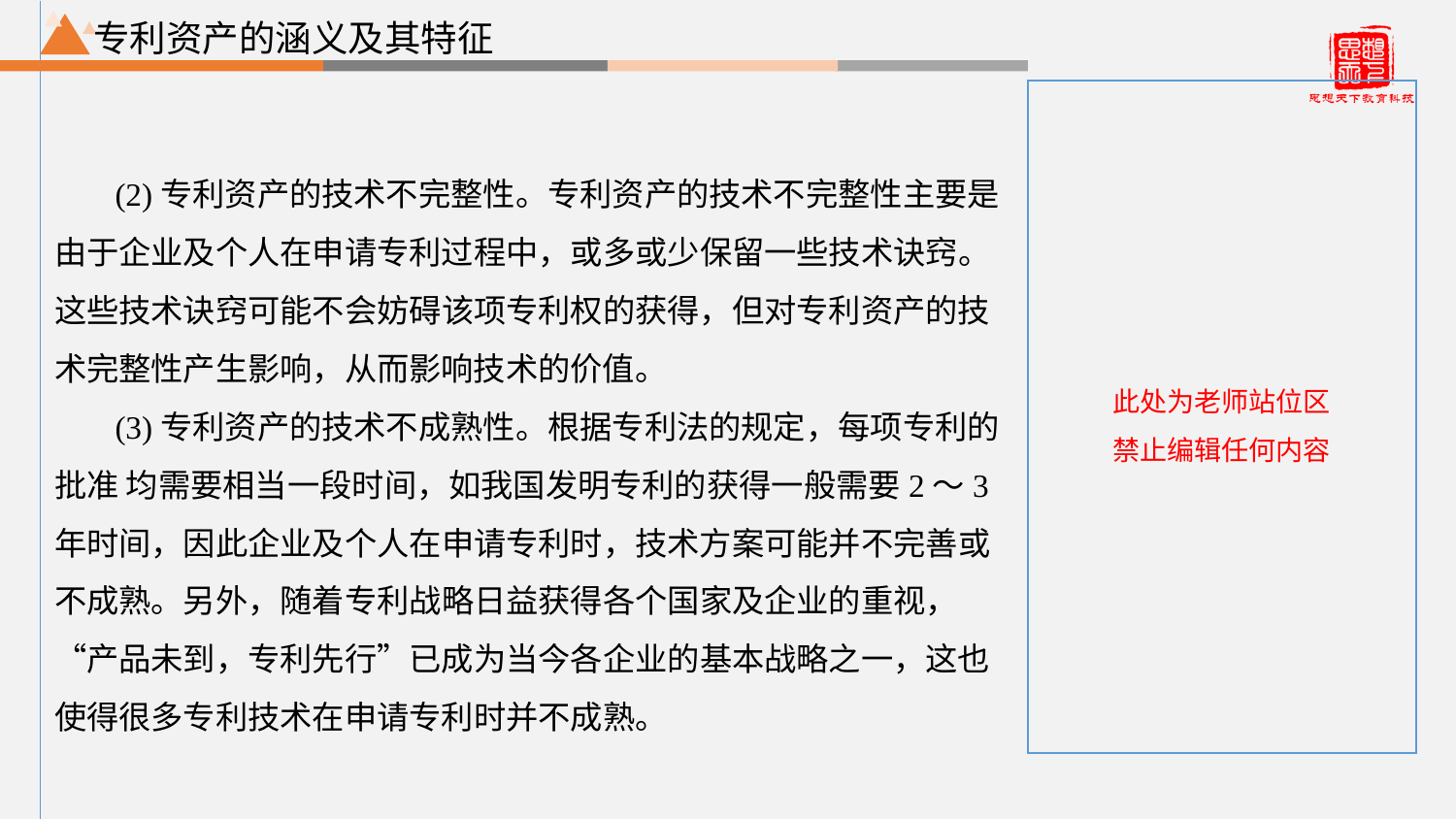

专利资产的涵义及其特征
(2)专利资产的技术不完整性。专利资产的技术不完整性主要是由于企业及个人在申请专利过程中，或多或少保留一些技术诀窍。这些技术诀窍可能不会妨碍该项专利权的获得，但对专利资产的技术完整性产生影响，从而影响技术的价值。
(3)专利资产的技术不成熟性。根据专利法的规定，每项专利的批准 均需要相当一段时间，如我国发明专利的获得一般需要2～3年时间，因此企业及个人在申请专利时，技术方案可能并不完善或不成熟。另外，随着专利战略日益获得各个国家及企业的重视，“产品未到，专利先行”已成为当今各企业的基本战略之一，这也使得很多专利技术在申请专利时并不成熟。
100